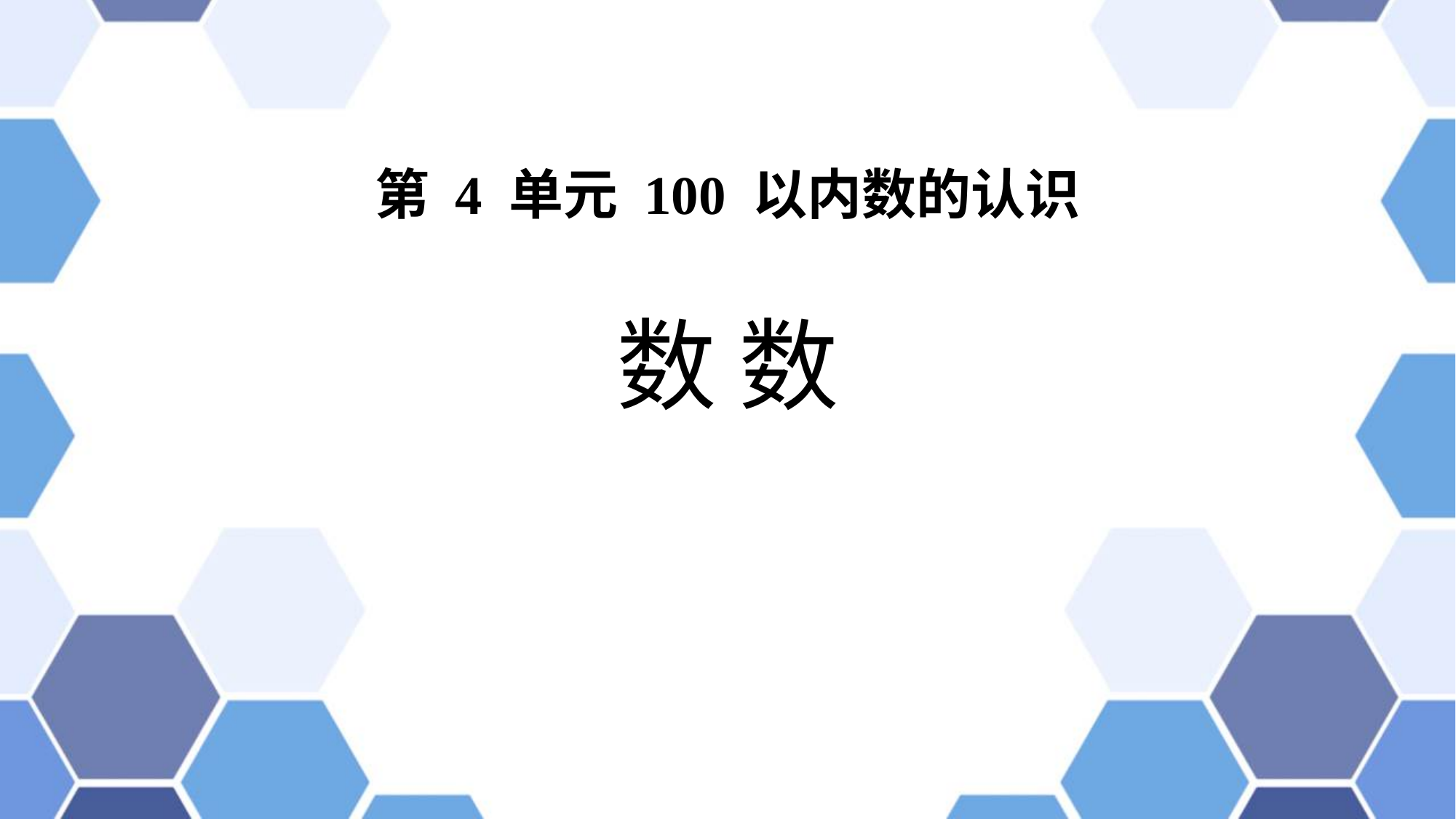

第 4 单元 100 以内数的认识
# 数 数